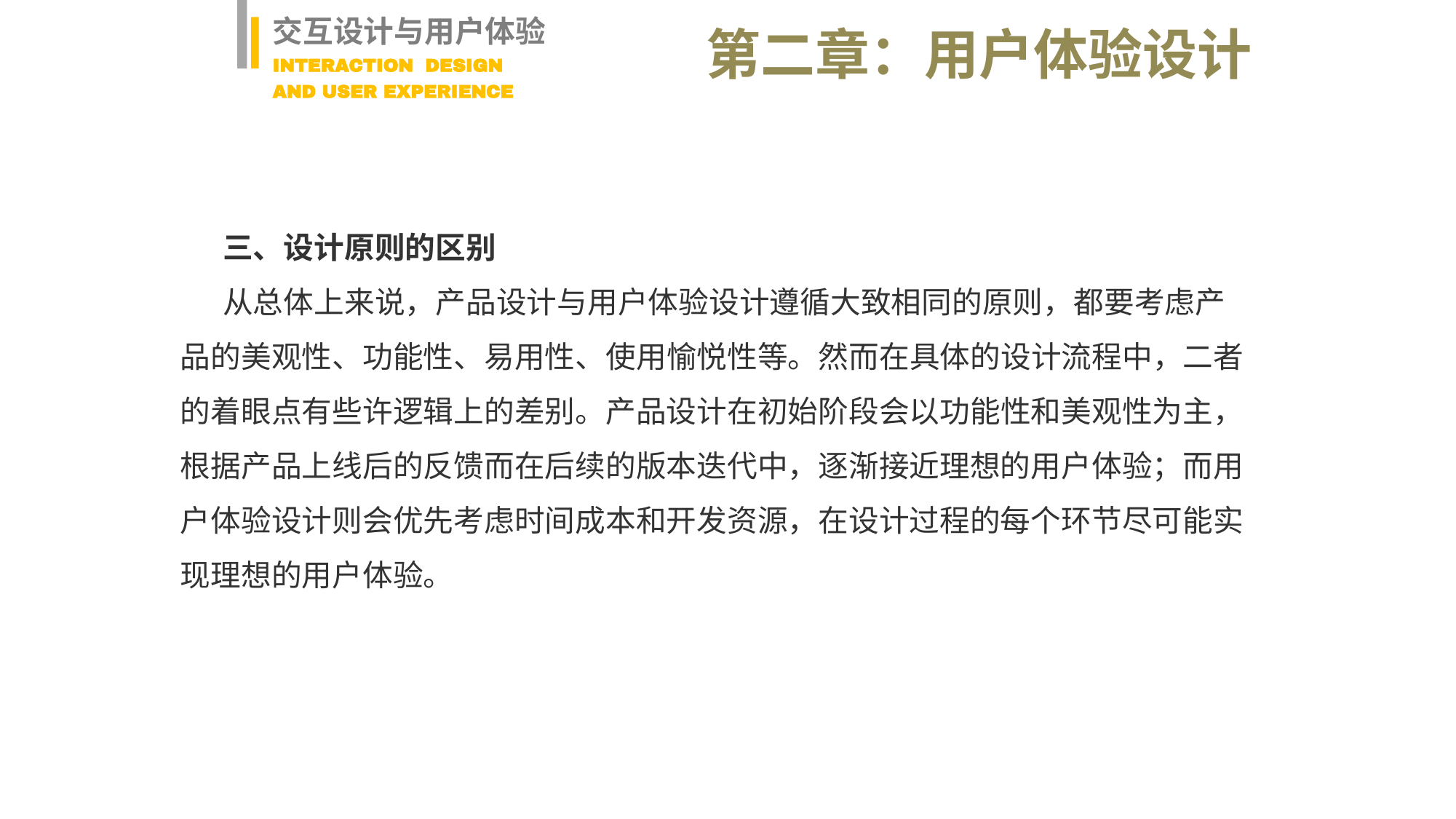

交互设计与用户体验
INTERACTION  DESIGN
AND USER EXPERIENCE
第二章：用户体验设计

三、设计原则的区别
从总体上来说，产品设计与用户体验设计遵循大致相同的原则，都要考虑产品的美观性、功能性、易用性、使用愉悦性等。然而在具体的设计流程中，二者的着眼点有些许逻辑上的差别。产品设计在初始阶段会以功能性和美观性为主，根据产品上线后的反馈而在后续的版本迭代中，逐渐接近理想的用户体验；而用户体验设计则会优先考虑时间成本和开发资源，在设计过程的每个环节尽可能实现理想的用户体验。